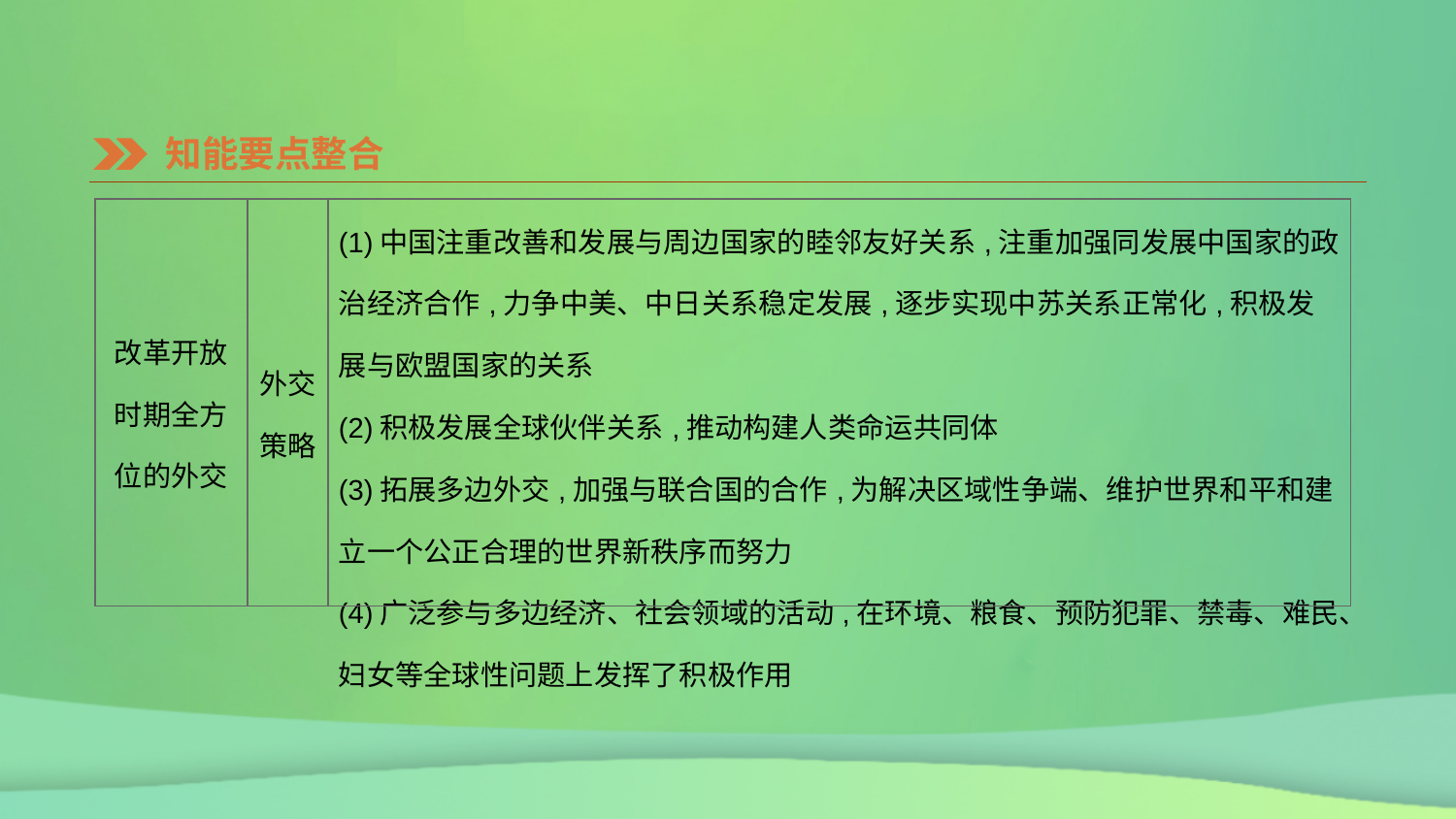

知能要点整合

| 改革开放 时期全方 位的外交 | 外交策略 | (1)中国注重改善和发展与周边国家的睦邻友好关系,注重加强同发展中国家的政治经济合作,力争中美、中日关系稳定发展,逐步实现中苏关系正常化,积极发展与欧盟国家的关系 (2)积极发展全球伙伴关系,推动构建人类命运共同体 (3)拓展多边外交,加强与联合国的合作,为解决区域性争端、维护世界和平和建立一个公正合理的世界新秩序而努力 (4)广泛参与多边经济、社会领域的活动,在环境、粮食、预防犯罪、禁毒、难民、妇女等全球性问题上发挥了积极作用 |
| --- | --- | --- |